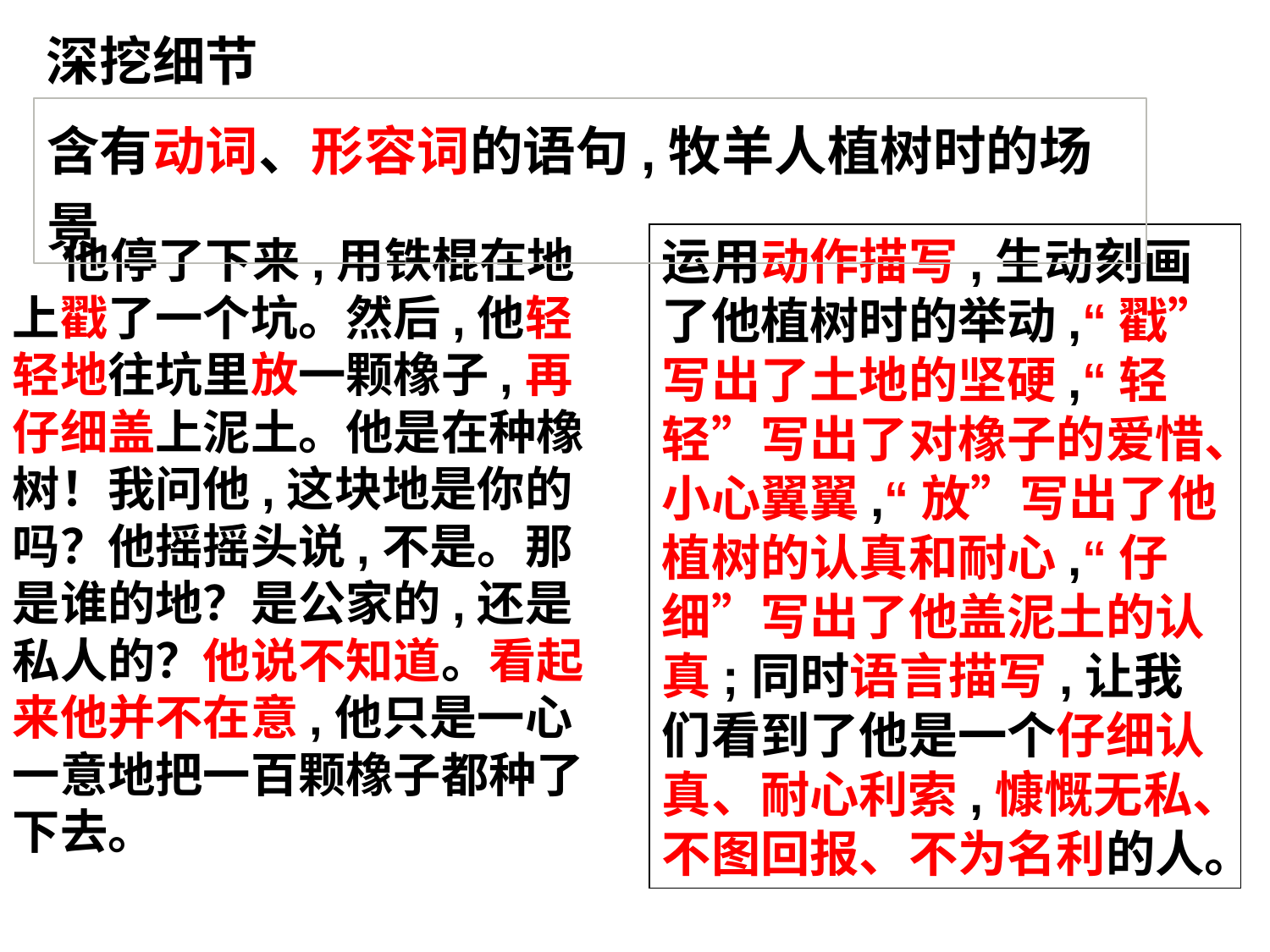

深挖细节
含有动词、形容词的语句,牧羊人植树时的场景
运用动作描写,生动刻画了他植树时的举动,“戳”写出了土地的坚硬,“轻轻”写出了对橡子的爱惜、小心翼翼,“放”写出了他植树的认真和耐心,“仔细”写出了他盖泥土的认真;同时语言描写,让我们看到了他是一个仔细认真、耐心利索,慷慨无私、不图回报、不为名利的人。
     他停了下来,用铁棍在地上戳了一个坑。然后,他轻轻地往坑里放一颗橡子,再仔细盖上泥土。他是在种橡树！我问他,这块地是你的吗？他摇摇头说,不是。那是谁的地？是公家的,还是私人的？他说不知道。看起来他并不在意,他只是一心一意地把一百颗橡子都种了下去。